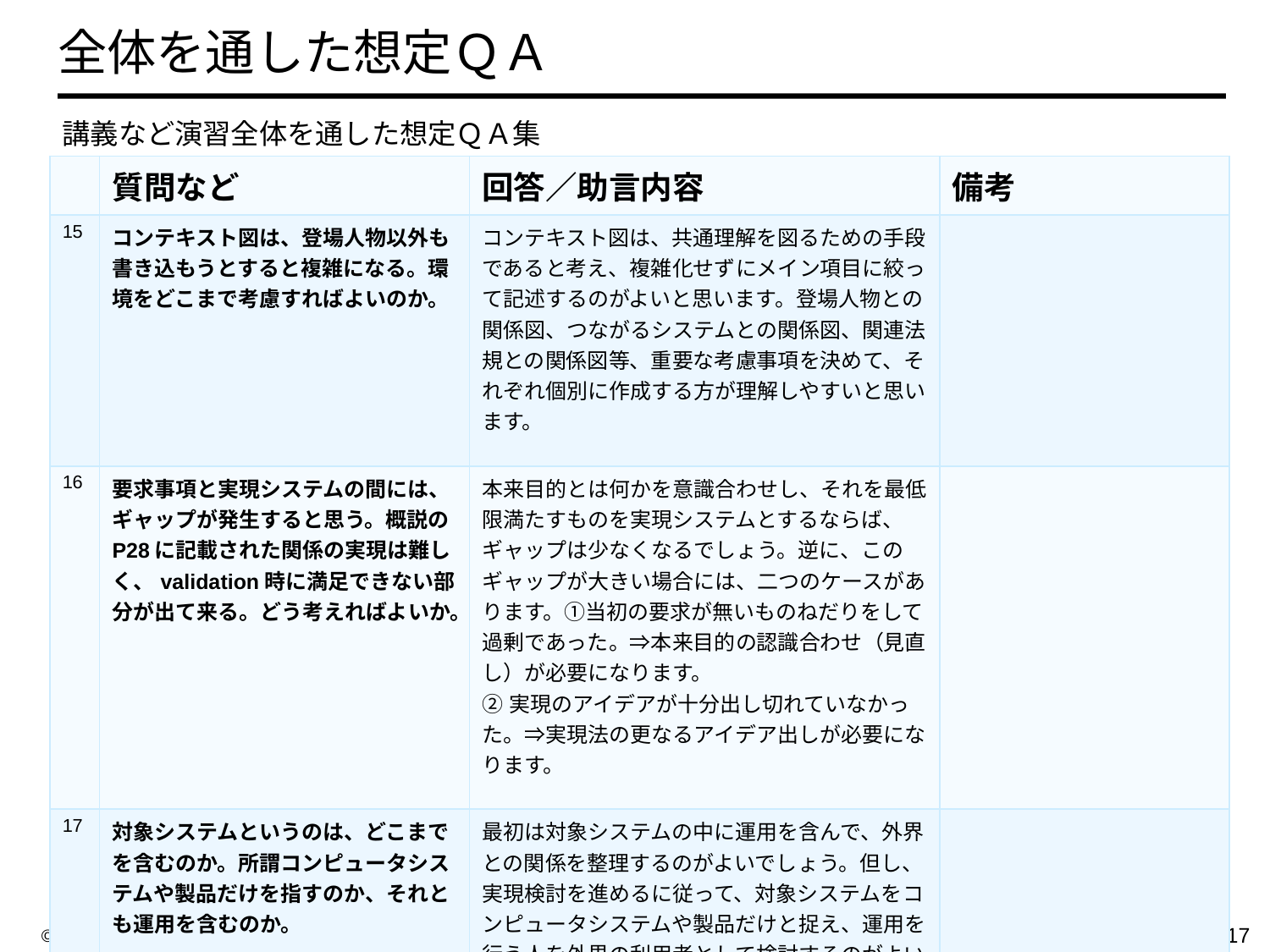

# 全体を通した想定ＱＡ
　講義など演習全体を通した想定ＱＡ集
|  | 質問など | 回答／助言内容 | 備考 |
| --- | --- | --- | --- |
| 15 | コンテキスト図は、登場人物以外も書き込もうとすると複雑になる。環境をどこまで考慮すればよいのか。 | コンテキスト図は、共通理解を図るための手段であると考え、複雑化せずにメイン項目に絞って記述するのがよいと思います。登場人物との関係図、つながるシステムとの関係図、関連法規との関係図等、重要な考慮事項を決めて、それぞれ個別に作成する方が理解しやすいと思います。 |  |
| 16 | 要求事項と実現システムの間には、ギャップが発生すると思う。概説のP28に記載された関係の実現は難しく、validation時に満足できない部分が出て来る。どう考えればよいか。 | 本来目的とは何かを意識合わせし、それを最低限満たすものを実現システムとするならば、ギャップは少なくなるでしょう。逆に、このギャップが大きい場合には、二つのケースがあります。①当初の要求が無いものねだりをして過剰であった。⇒本来目的の認識合わせ（見直し）が必要になります。 ②実現のアイデアが十分出し切れていなかった。⇒実現法の更なるアイデア出しが必要になります。 |  |
| 17 | 対象システムというのは、どこまでを含むのか。所謂コンピュータシステムや製品だけを指すのか、それとも運用を含むのか。 | 最初は対象システムの中に運用を含んで、外界との関係を整理するのがよいでしょう。但し、実現検討を進めるに従って、対象システムをコンピュータシステムや製品だけと捉え、運用を行う人を外界の利用者として検討するのがよいでしょう。対象システムの範囲に運用者を含むか否かは意識合わせしておくべき重要なポイントです。 |  |